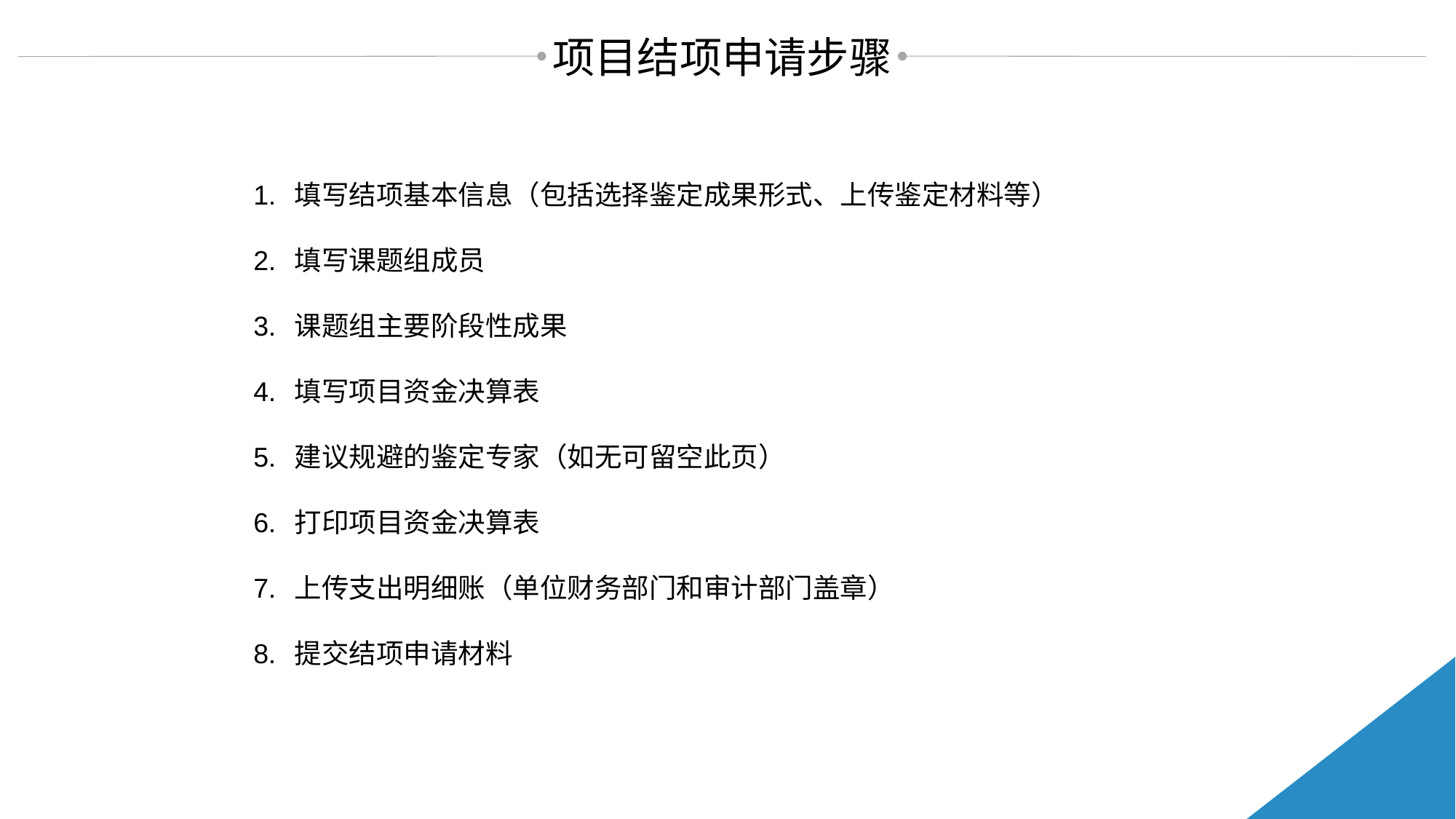

项目结项申请步骤
填写结项基本信息（包括选择鉴定成果形式、上传鉴定材料等）
填写课题组成员
课题组主要阶段性成果
填写项目资金决算表
建议规避的鉴定专家（如无可留空此页）
打印项目资金决算表
上传支出明细账（单位财务部门和审计部门盖章）
提交结项申请材料